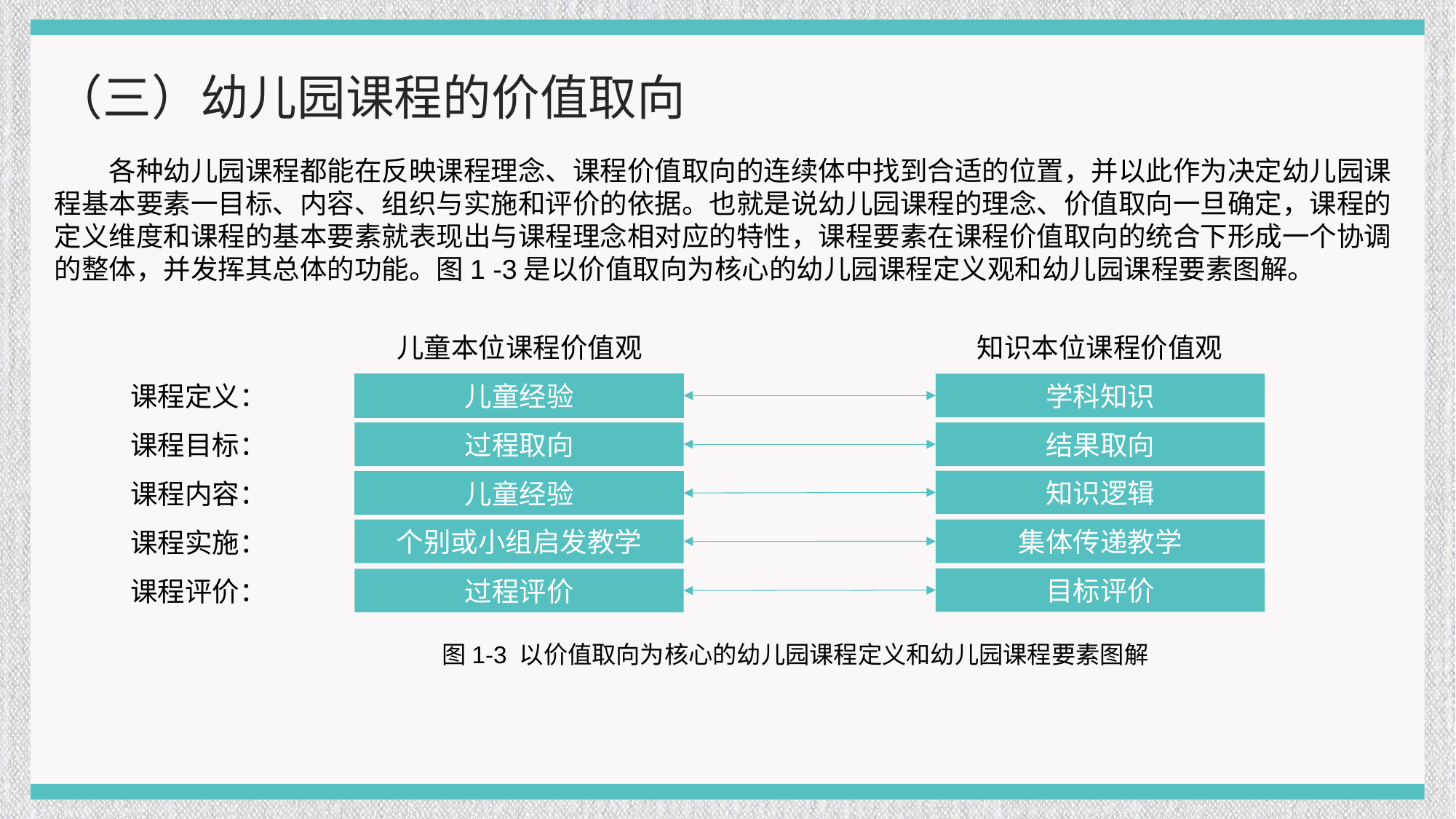

（三）幼儿园课程的价值取向
各种幼儿园课程都能在反映课程理念、课程价值取向的连续体中找到合适的位置，并以此作为决定幼儿园课程基本要素一目标、内容、组织与实施和评价的依据。也就是说幼儿园课程的理念、价值取向一旦确定，课程的定义维度和课程的基本要素就表现出与课程理念相对应的特性，课程要素在课程价值取向的统合下形成一个协调的整体，并发挥其总体的功能。图1 -3是以价值取向为核心的幼儿园课程定义观和幼儿园课程要素图解。

儿童本位课程价值观
知识本位课程价值观
儿童经验
学科知识
课程定义：
课程目标：
过程取向
结果取向
知识逻辑
儿童经验
课程内容：
集体传递教学
个别或小组启发教学
课程实施：
目标评价
课程评价：
过程评价
图1-3 以价值取向为核心的幼儿园课程定义和幼儿园课程要素图解